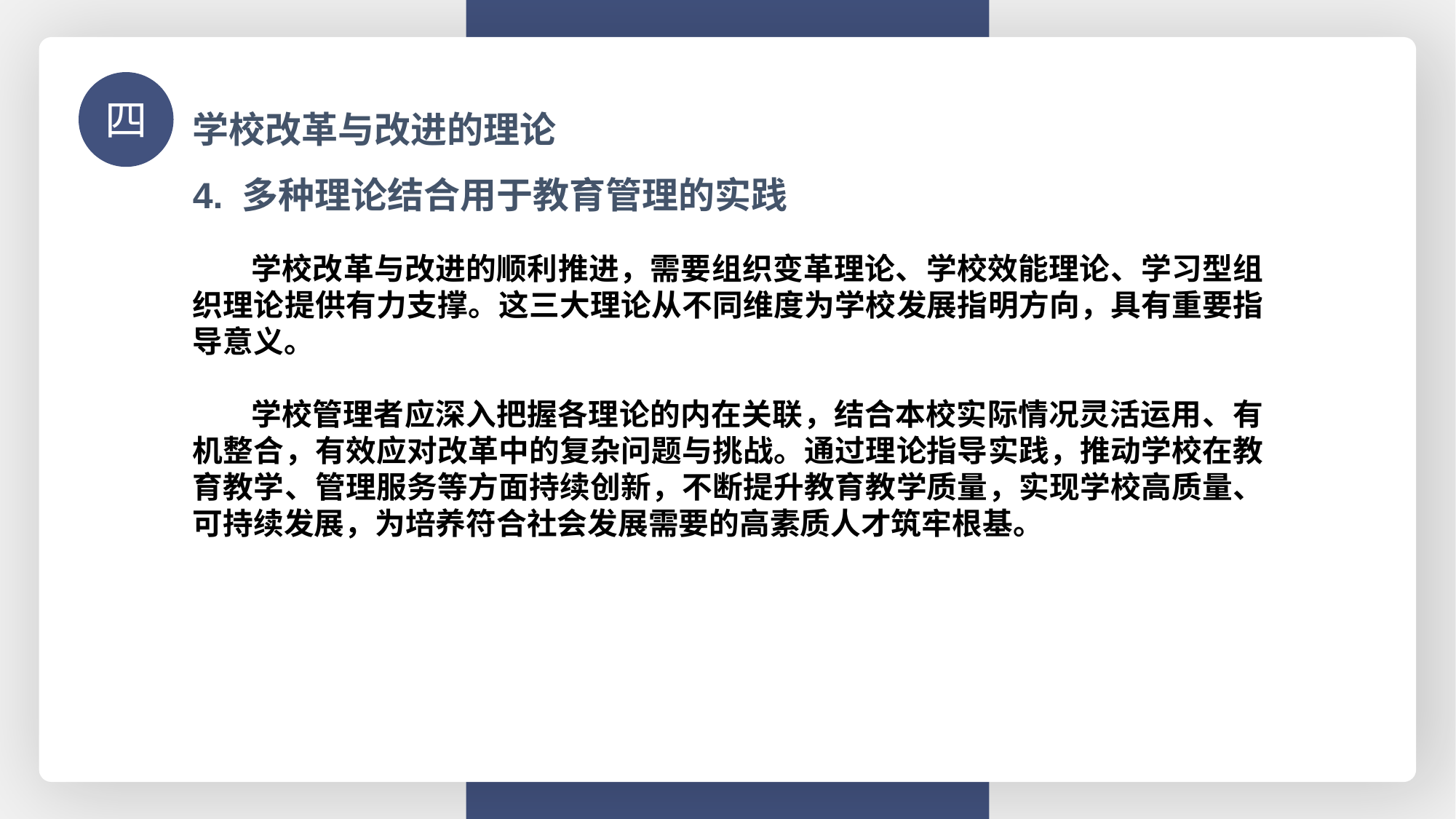

学校改革与改进的理论
四
4. 多种理论结合用于教育管理的实践
        学校改革与改进的顺利推进，需要组织变革理论、学校效能理论、学习型组织理论提供有力支撑。这三大理论从不同维度为学校发展指明方向，具有重要指导意义。

       学校管理者应深入把握各理论的内在关联，结合本校实际情况灵活运用、有机整合，有效应对改革中的复杂问题与挑战。通过理论指导实践，推动学校在教育教学、管理服务等方面持续创新，不断提升教育教学质量，实现学校高质量、可持续发展，为培养符合社会发展需要的高素质人才筑牢根基。